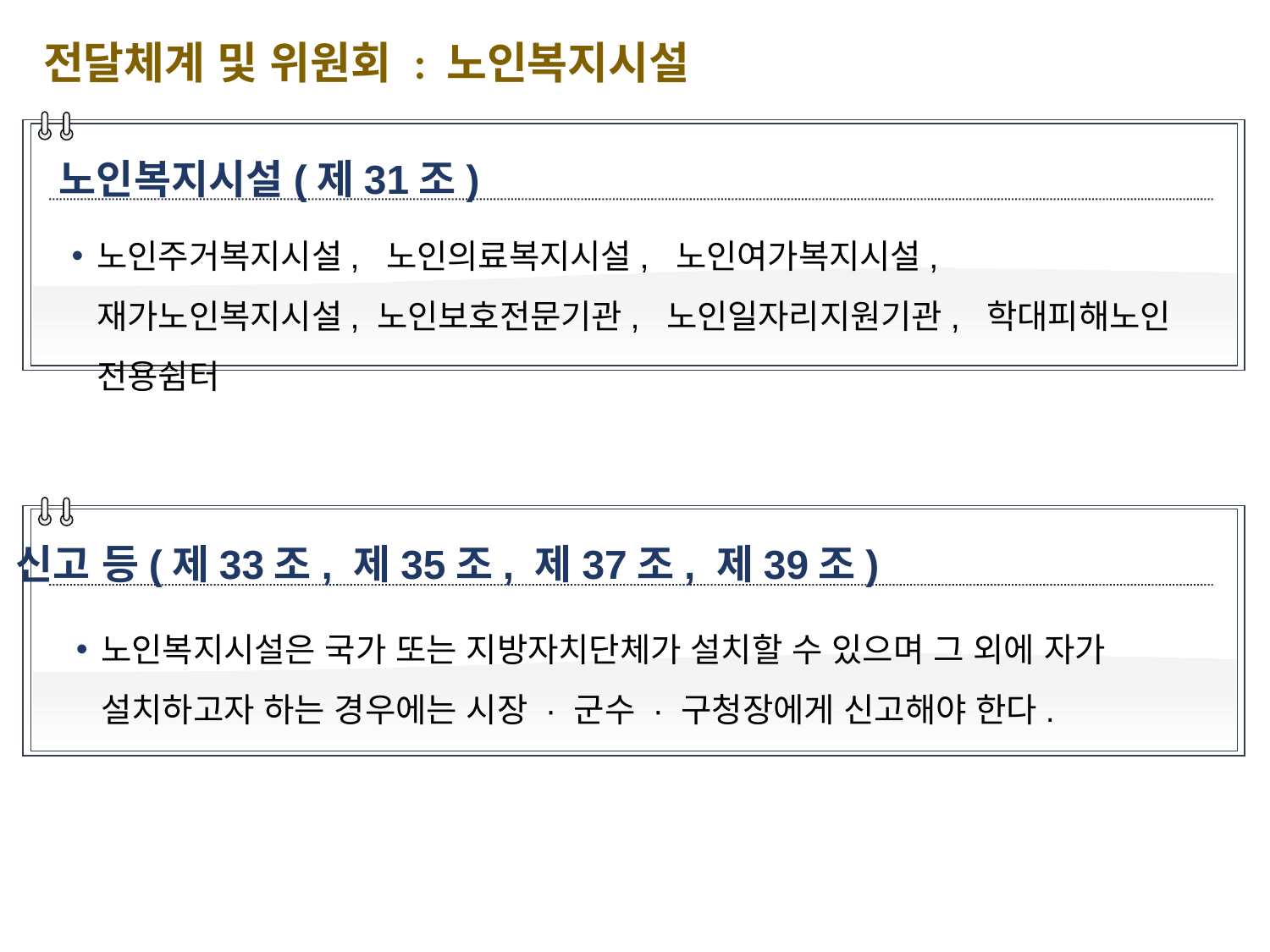

전달체계 및 위원회 : 노인복지시설

노인복지시설(제31조)

노인주거복지시설,  노인의료복지시설,  노인여가복지시설,  재가노인복지시설, 노인보호전문기관,  노인일자리지원기관,  학대피해노인 전용쉼터

신고 등(제33조, 제35조, 제37조, 제39조)

노인복지시설은 국가 또는 지방자치단체가 설치할 수 있으며 그 외에 자가 설치하고자 하는 경우에는 시장 · 군수 · 구청장에게 신고해야 한다.